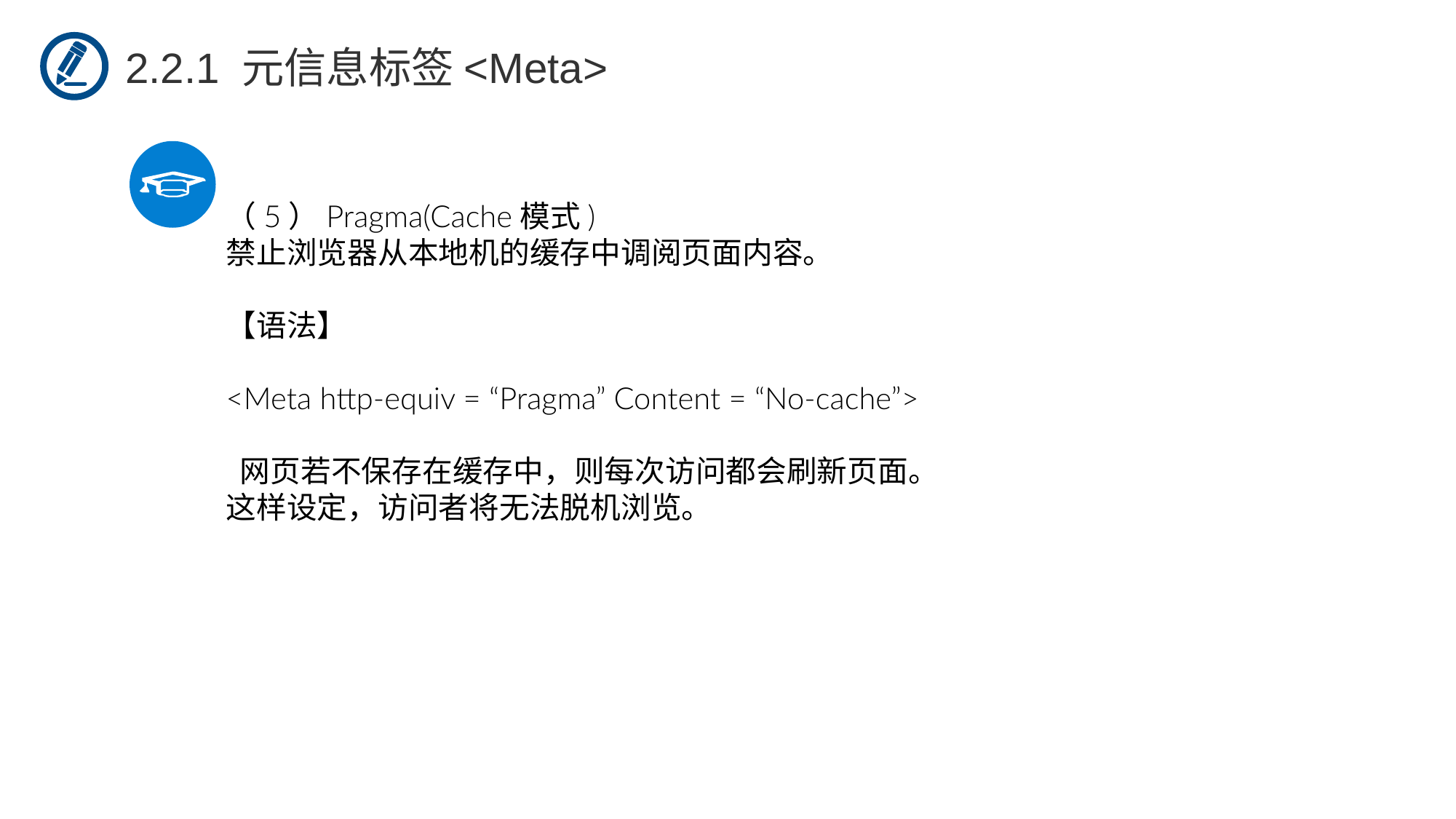

2.2.1 元信息标签<Meta>

（5）Pragma(Cache模式)
禁止浏览器从本地机的缓存中调阅页面内容。

【语法】

<Meta http-equiv = “Pragma” Content = “No-cache”>

 网页若不保存在缓存中，则每次访问都会刷新页面。
这样设定，访问者将无法脱机浏览。